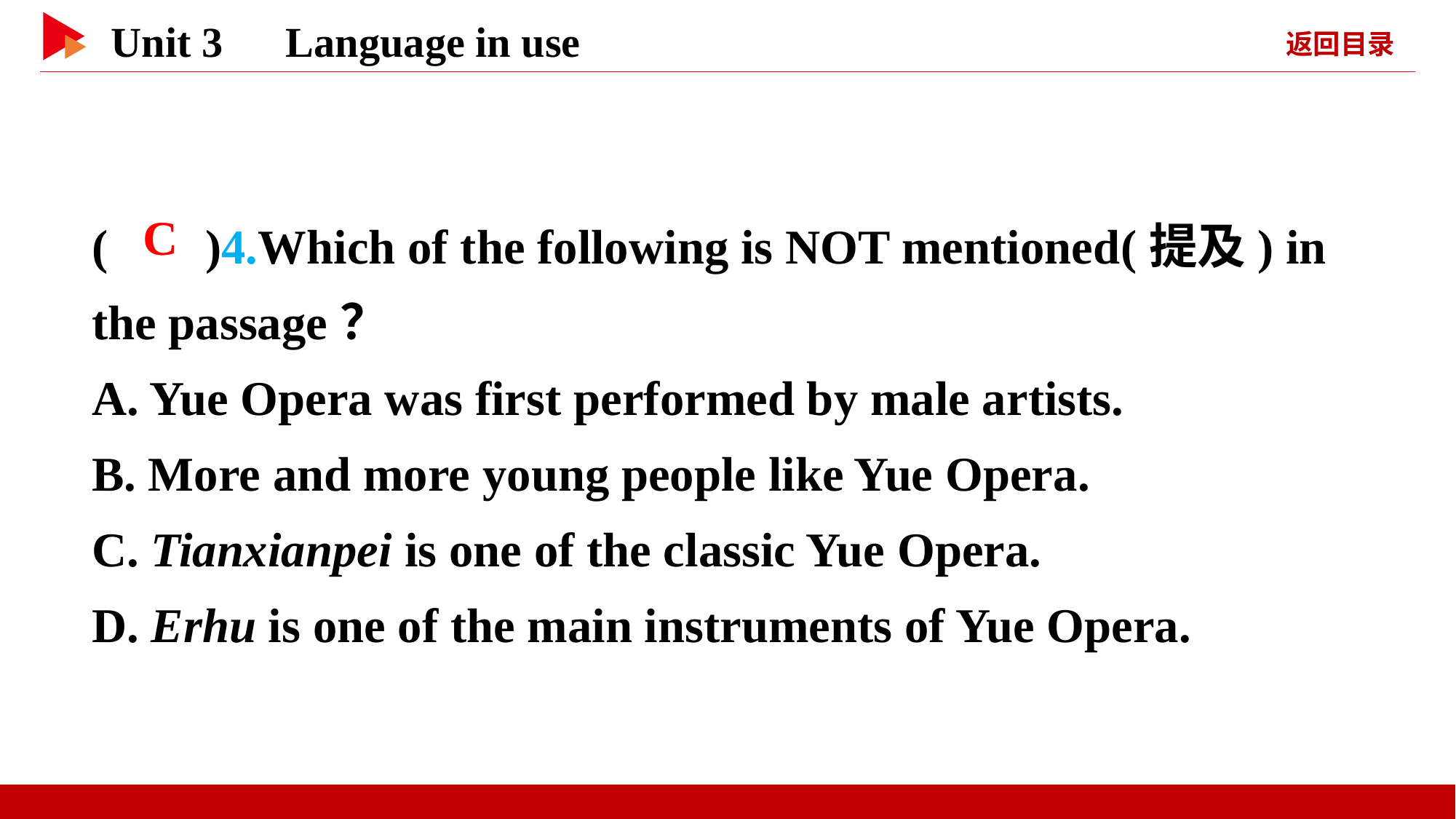

(        )4.Which of the following is NOT mentioned(提及) in the passage？
A. Yue Opera was first performed by male artists.
B. More and more young people like Yue Opera.
C. Tianxianpei is one of the classic Yue Opera.
D. Erhu is one of the main instruments of Yue Opera.
   C